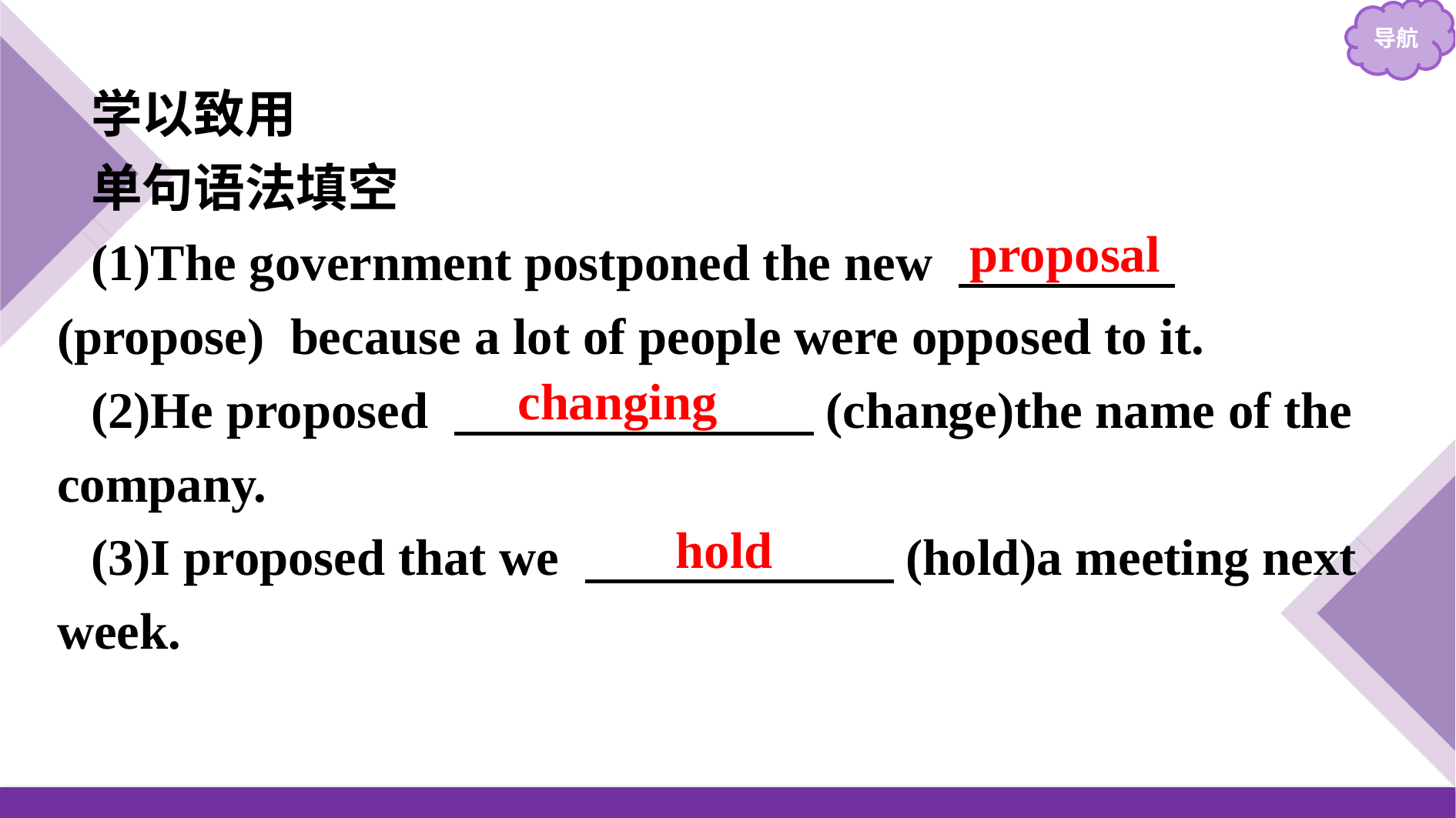

学以致用
单句语法填空
(1)The government postponed the new 　               (propose)  because a lot of people were opposed to it.
(2)He proposed 　　　　　　　(change)the name of the company.
(3)I proposed that we 　　　　　　(hold)a meeting next week.
proposal
changing
hold